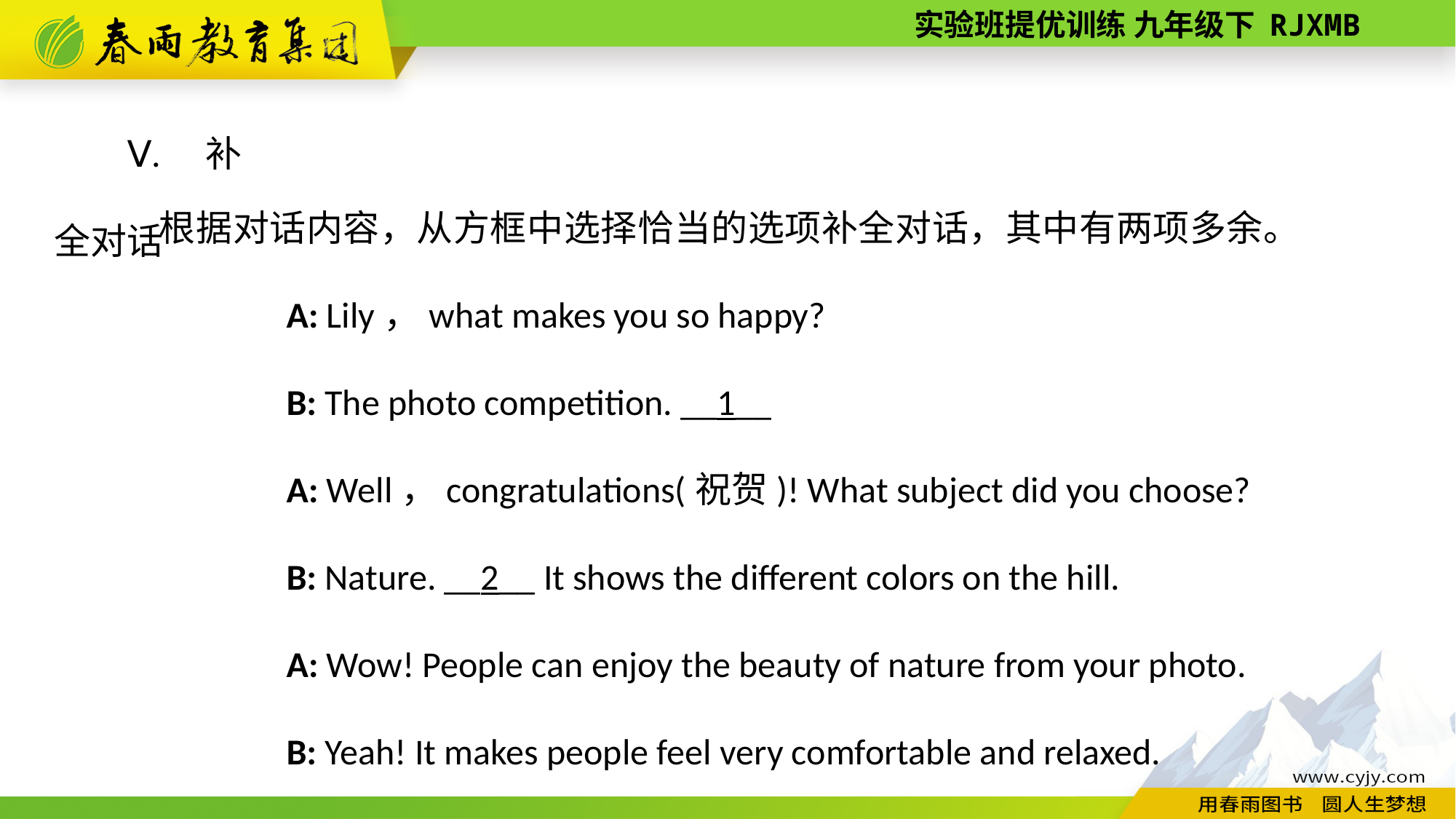

Ⅴ. 补全对话
根据对话内容，从方框中选择恰当的选项补全对话，其中有两项多余。
A: Lily，what makes you so happy?
B: The photo competition. __1__
A: Well，congratulations(祝贺)! What subject did you choose?
B: Nature. __2__ It shows the different colors on the hill.
A: Wow! People can enjoy the beauty of nature from your photo.
B: Yeah! It makes people feel very comfortable and relaxed.